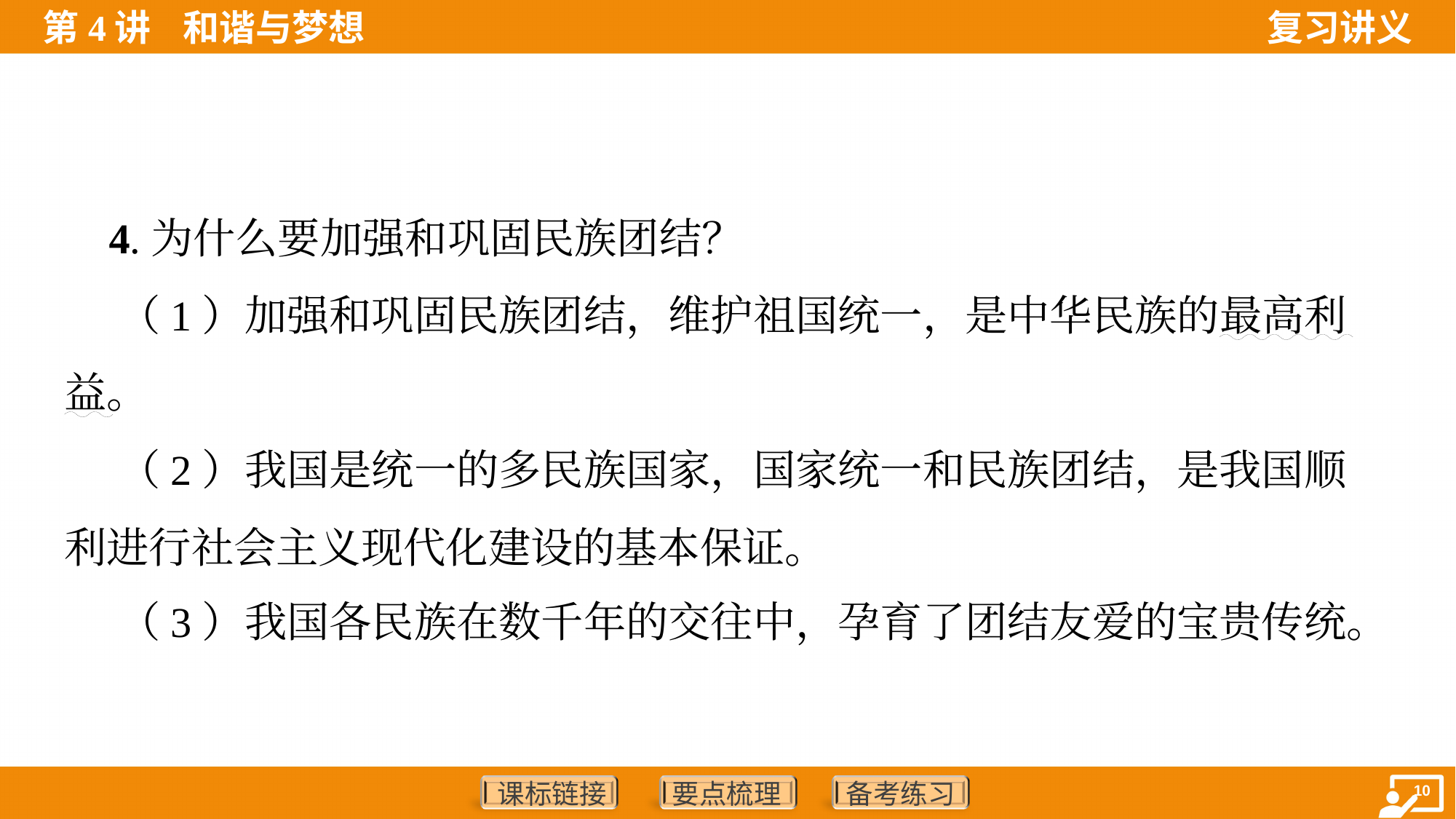

4.为什么要加强和巩固民族团结？
    （1）加强和巩固民族团结，维护祖国统一，是中华民族的最高利
益。
    （2）我国是统一的多民族国家，国家统一和民族团结，是我国顺
利进行社会主义现代化建设的基本保证。
    （3）我国各民族在数千年的交往中，孕育了团结友爱的宝贵传统。